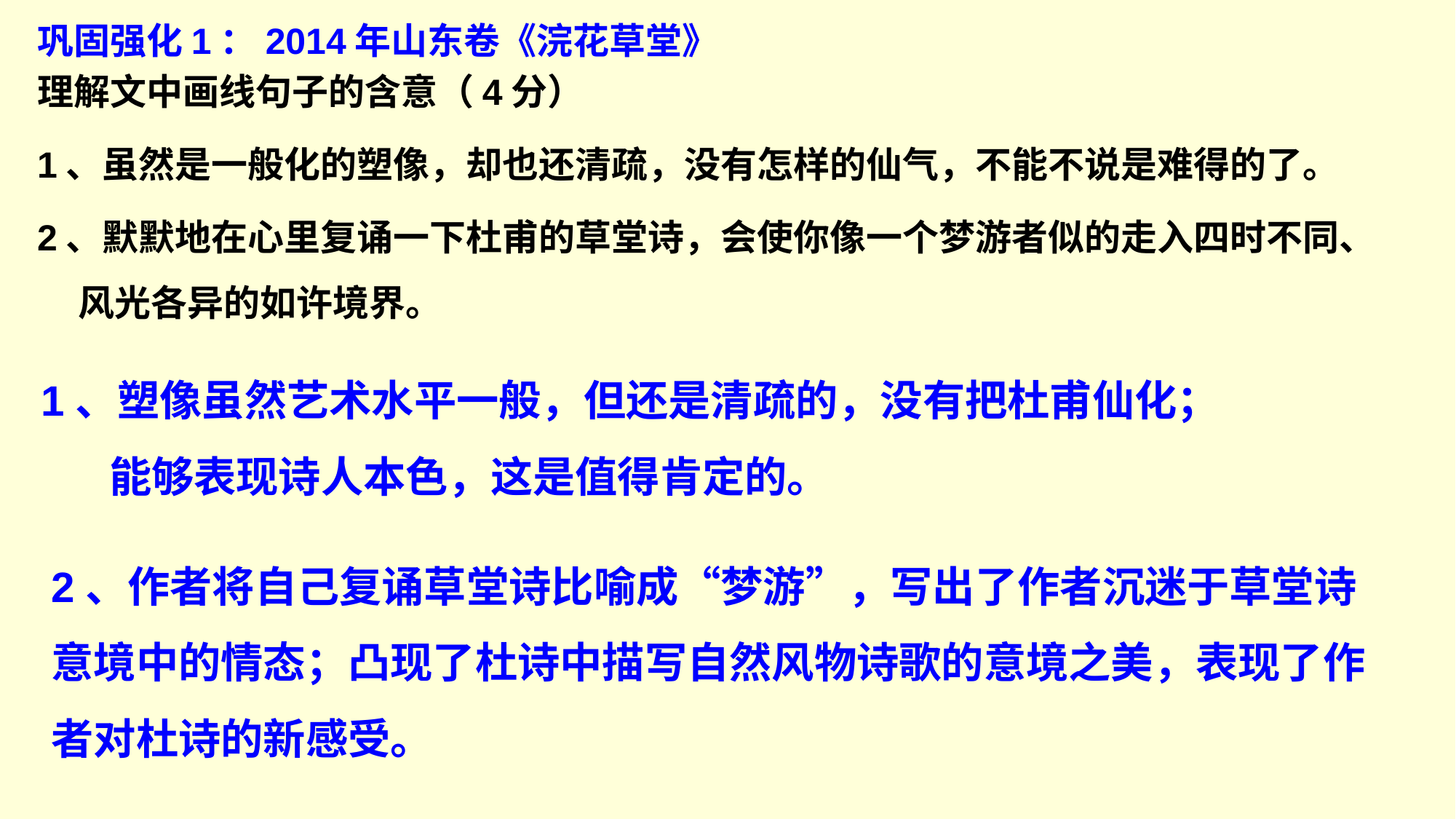

巩固强化1：2014年山东卷《浣花草堂》
理解文中画线句子的含意（4分）
1、虽然是一般化的塑像，却也还清疏，没有怎样的仙气，不能不说是难得的了。
2、默默地在心里复诵一下杜甫的草堂诗，会使你像一个梦游者似的走入四时不同、风光各异的如许境界。
1、塑像虽然艺术水平一般，但还是清疏的，没有把杜甫仙化；
      能够表现诗人本色，这是值得肯定的。
2、作者将自己复诵草堂诗比喻成“梦游”，写出了作者沉迷于草堂诗
意境中的情态；凸现了杜诗中描写自然风物诗歌的意境之美，表现了作
者对杜诗的新感受。